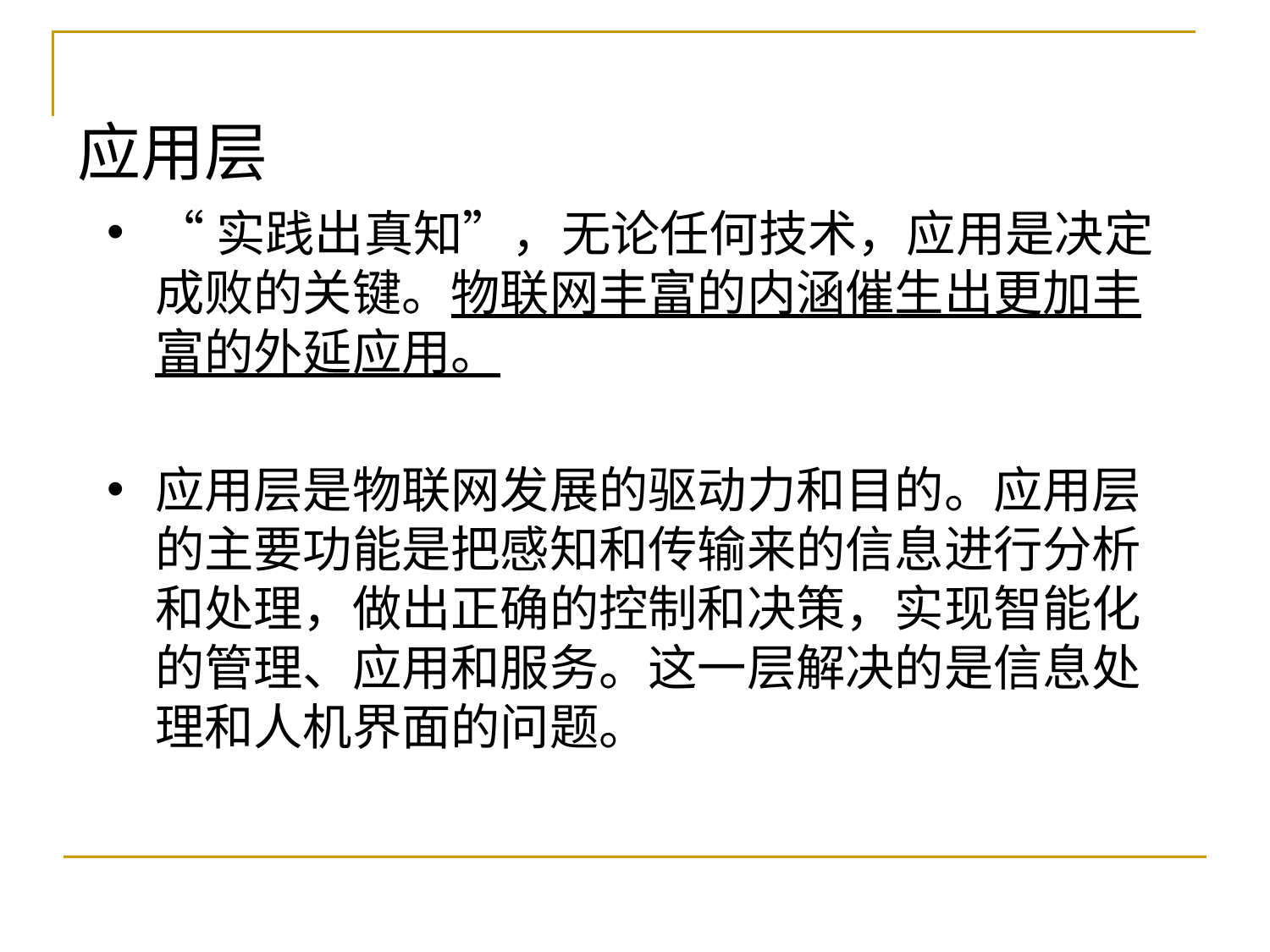

应用层
“实践出真知”，无论任何技术，应用是决定成败的关键。物联网丰富的内涵催生出更加丰富的外延应用。

应用层是物联网发展的驱动力和目的。应用层的主要功能是把感知和传输来的信息进行分析和处理，做出正确的控制和决策，实现智能化的管理、应用和服务。这一层解决的是信息处理和人机界面的问题。